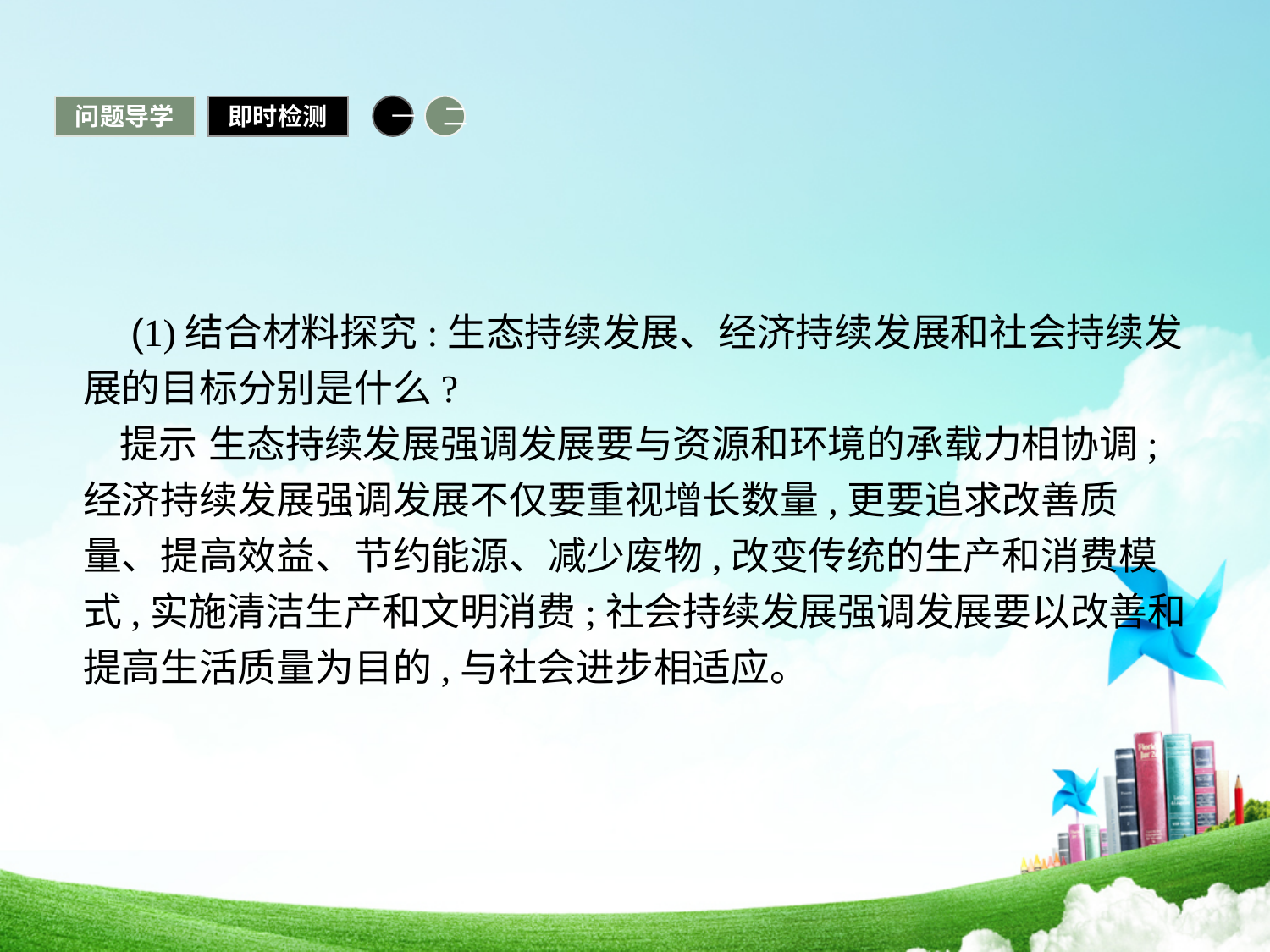

问题导学
即时检测
一
二
 (1)结合材料探究:生态持续发展、经济持续发展和社会持续发展的目标分别是什么?
提示 生态持续发展强调发展要与资源和环境的承载力相协调;经济持续发展强调发展不仅要重视增长数量,更要追求改善质量、提高效益、节约能源、减少废物,改变传统的生产和消费模式,实施清洁生产和文明消费;社会持续发展强调发展要以改善和提高生活质量为目的,与社会进步相适应。